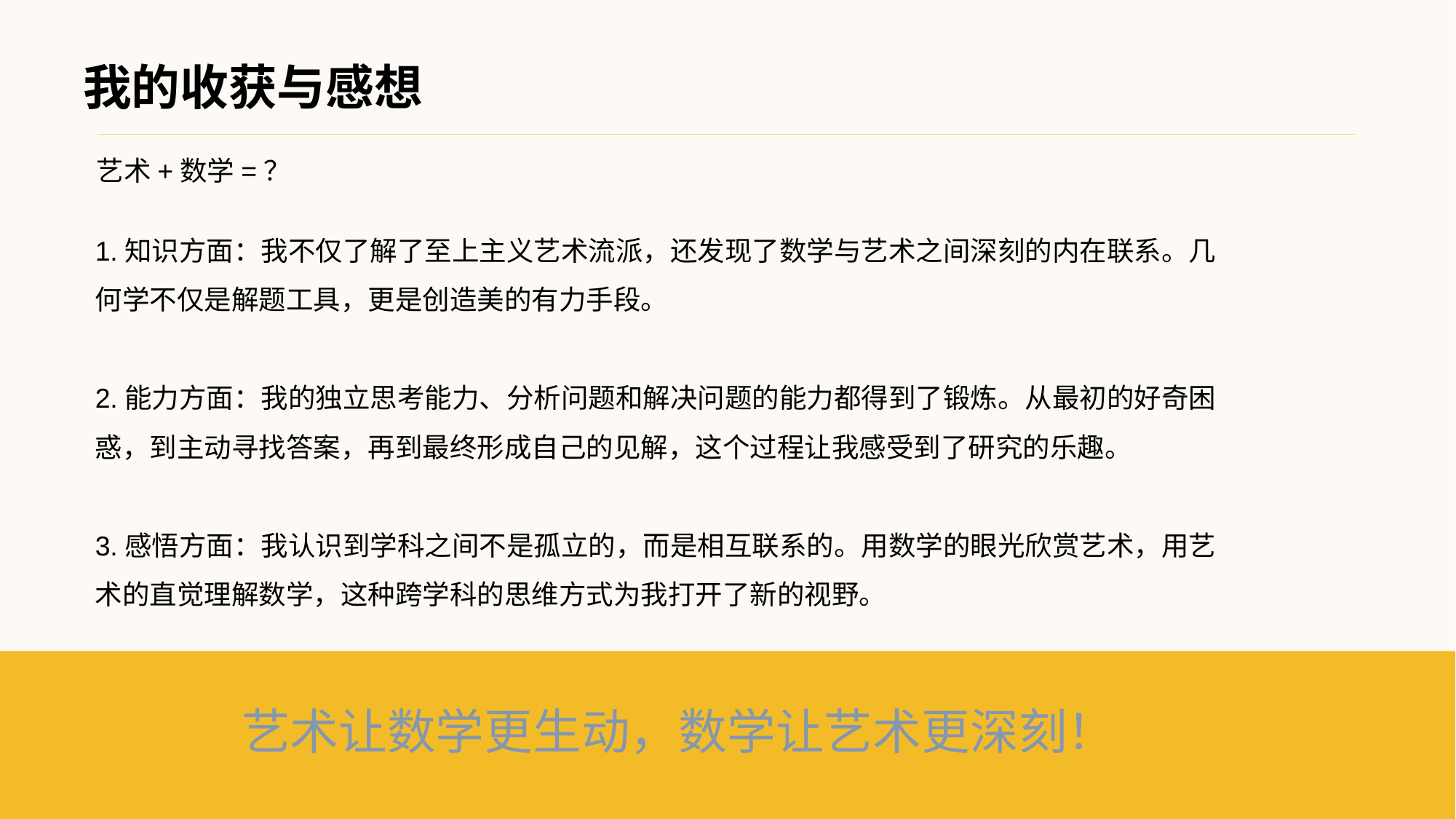

# 我的收获与感想
艺术+数学=？
1.知识方面：我不仅了解了至上主义艺术流派，还发现了数学与艺术之间深刻的内在联系。几何学不仅是解题工具，更是创造美的有力手段。

2.能力方面：我的独立思考能力、分析问题和解决问题的能力都得到了锻炼。从最初的好奇困惑，到主动寻找答案，再到最终形成自己的见解，这个过程让我感受到了研究的乐趣。

3.感悟方面：我认识到学科之间不是孤立的，而是相互联系的。用数学的眼光欣赏艺术，用艺术的直觉理解数学，这种跨学科的思维方式为我打开了新的视野。

艺术让数学更生动，数学让艺术更深刻！